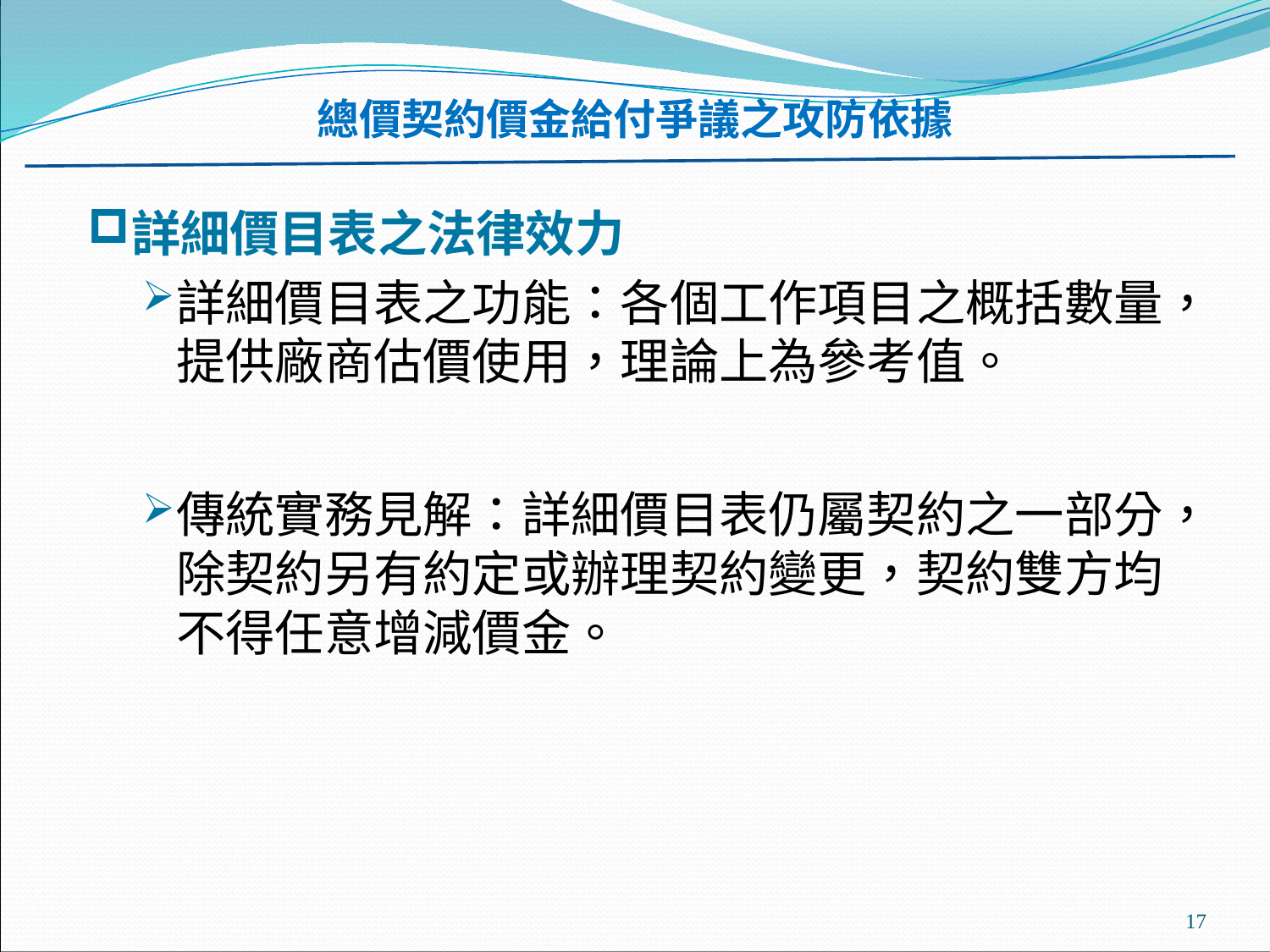

總價契約價金給付爭議之攻防依據
#
詳細價目表之法律效力
詳細價目表之功能：各個工作項目之概括數量，提供廠商估價使用，理論上為參考值。

傳統實務見解：詳細價目表仍屬契約之一部分，除契約另有約定或辦理契約變更，契約雙方均不得任意增減價金。

17